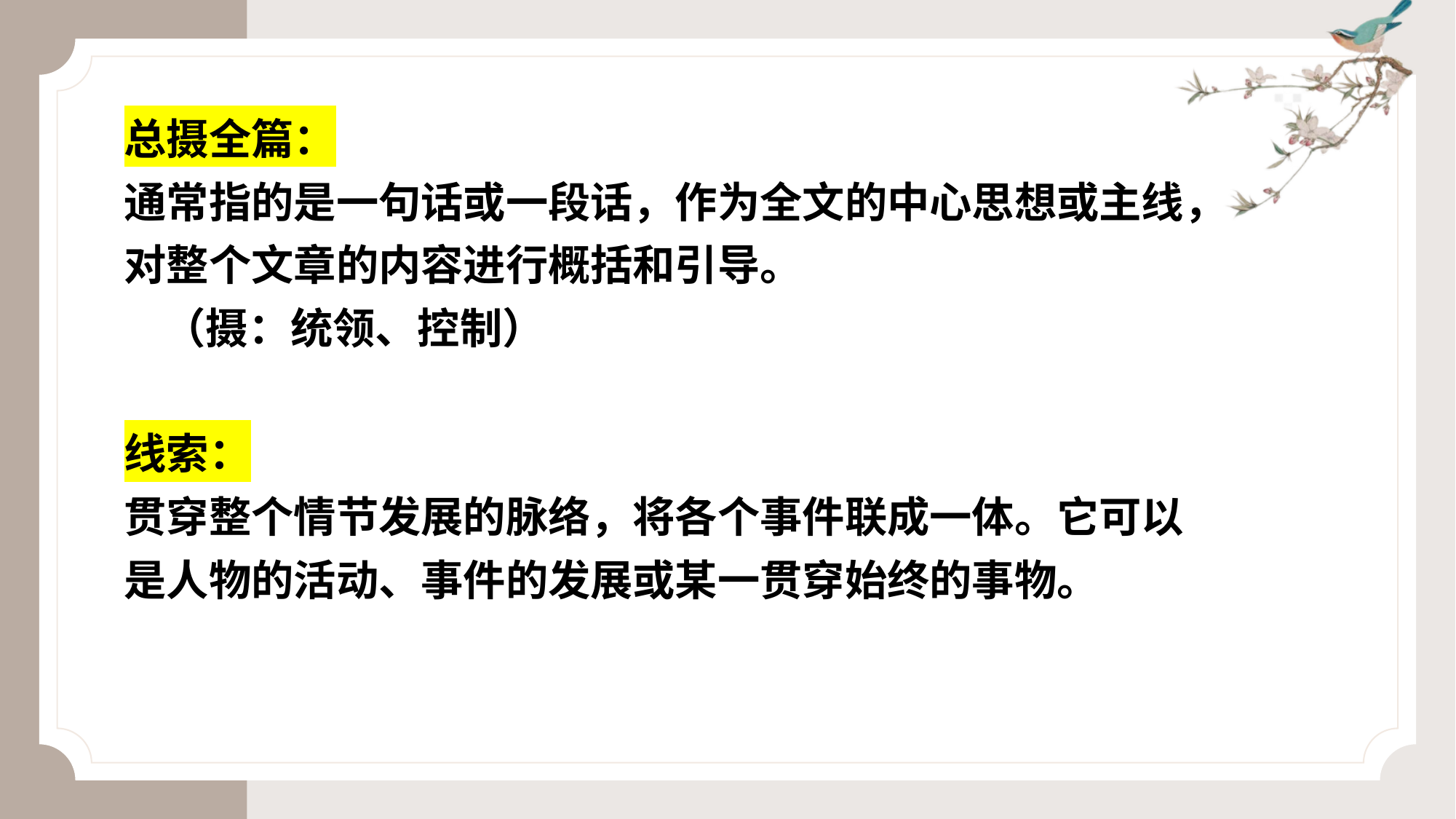

总摄全篇：
通常指的是一句话或一段话，作为全文的中心思想或主线，对整个文章的内容进行概括和引导。
   （摄：统领、控制）
线索：
贯穿整个情节发展的脉络，将各个事件联成一体。它可以是人物的活动、事件的发展或某一贯穿始终的事物。